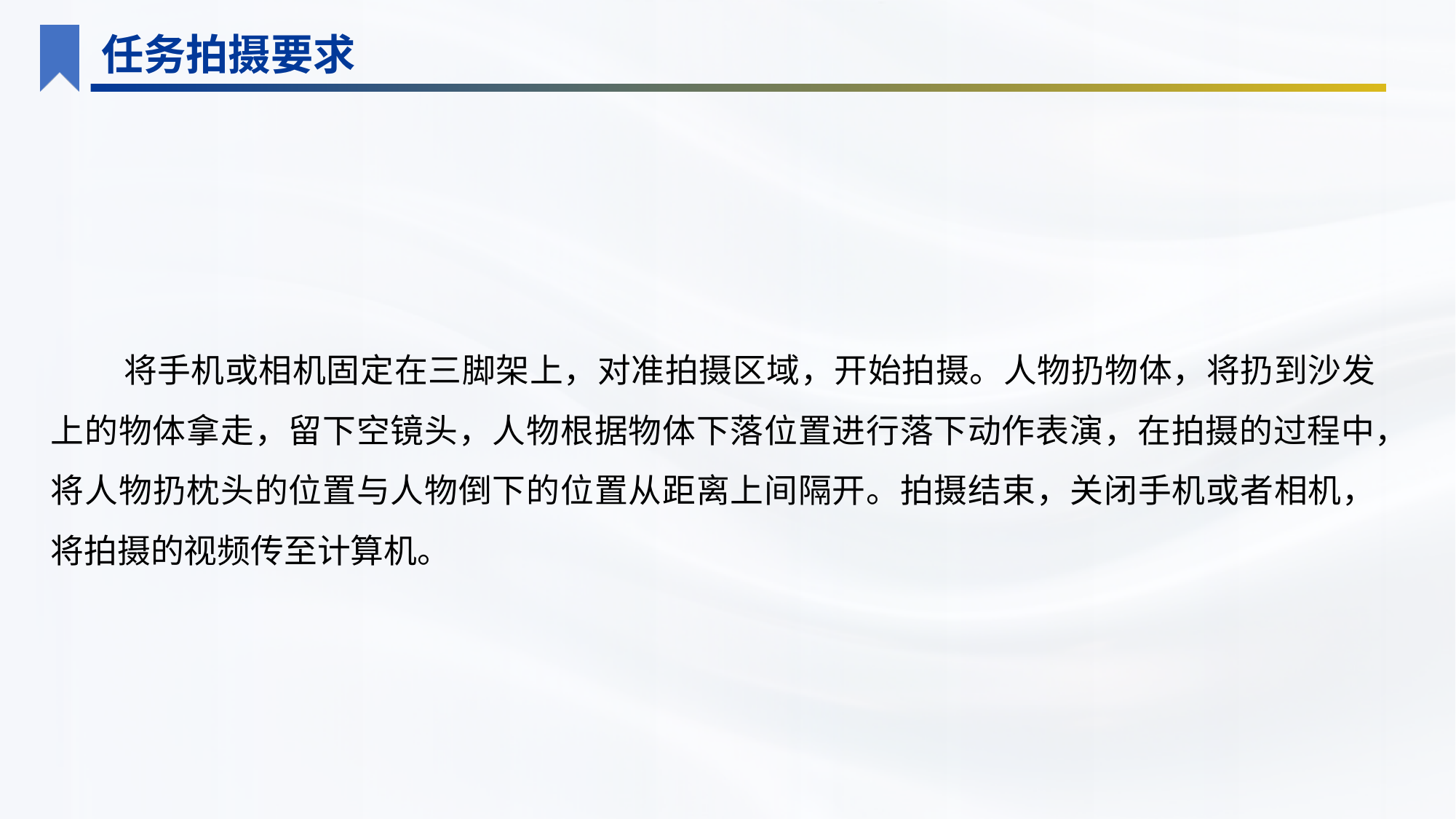

任务拍摄要求
将手机或相机固定在三脚架上，对准拍摄区域，开始拍摄。人物扔物体，将扔到沙发上的物体拿走，留下空镜头，人物根据物体下落位置进行落下动作表演，在拍摄的过程中，将人物扔枕头的位置与人物倒下的位置从距离上间隔开。拍摄结束，关闭手机或者相机，将拍摄的视频传至计算机。